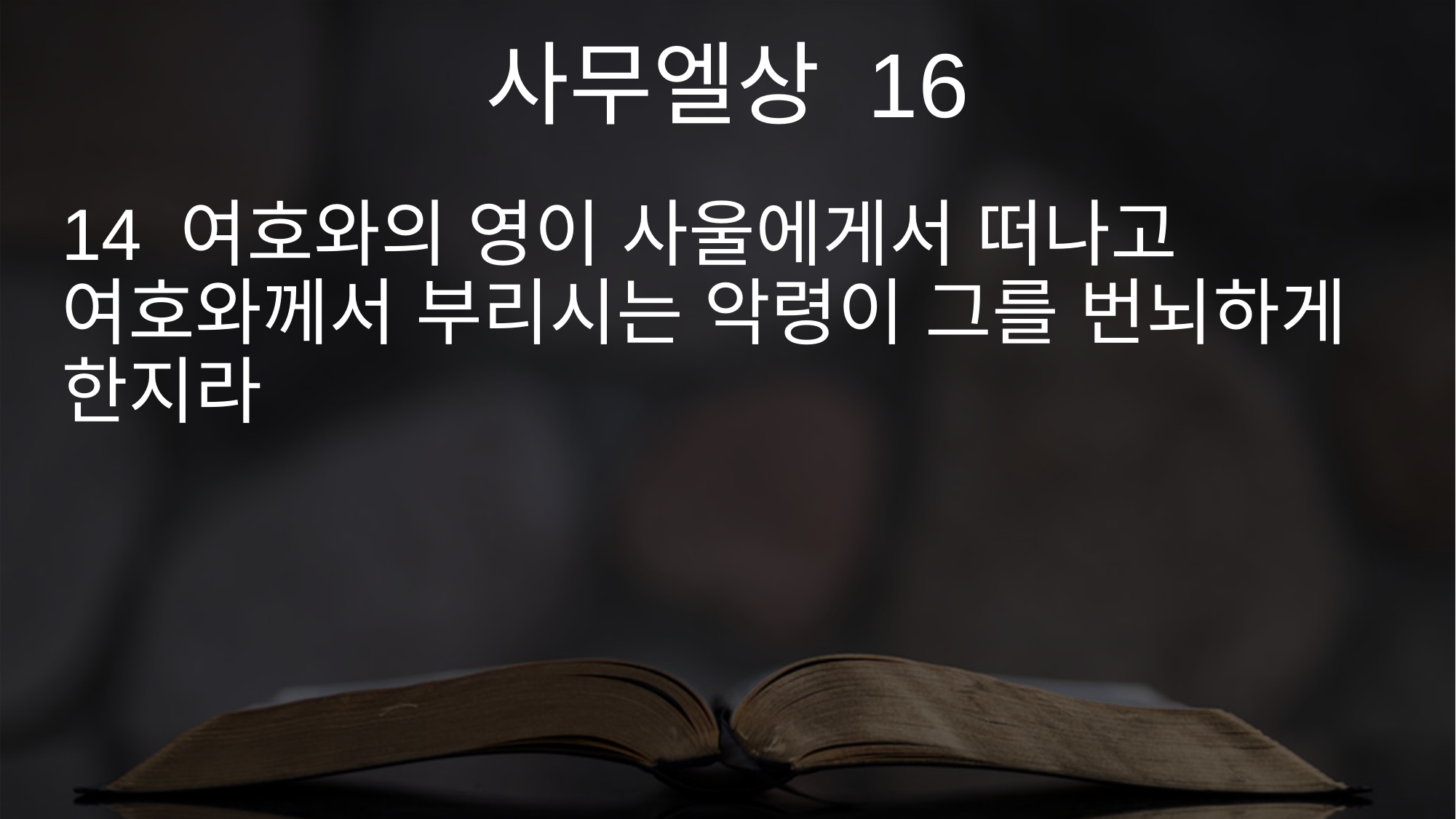

사무엘상 16
14 여호와의 영이 사울에게서 떠나고 여호와께서 부리시는 악령이 그를 번뇌하게 한지라